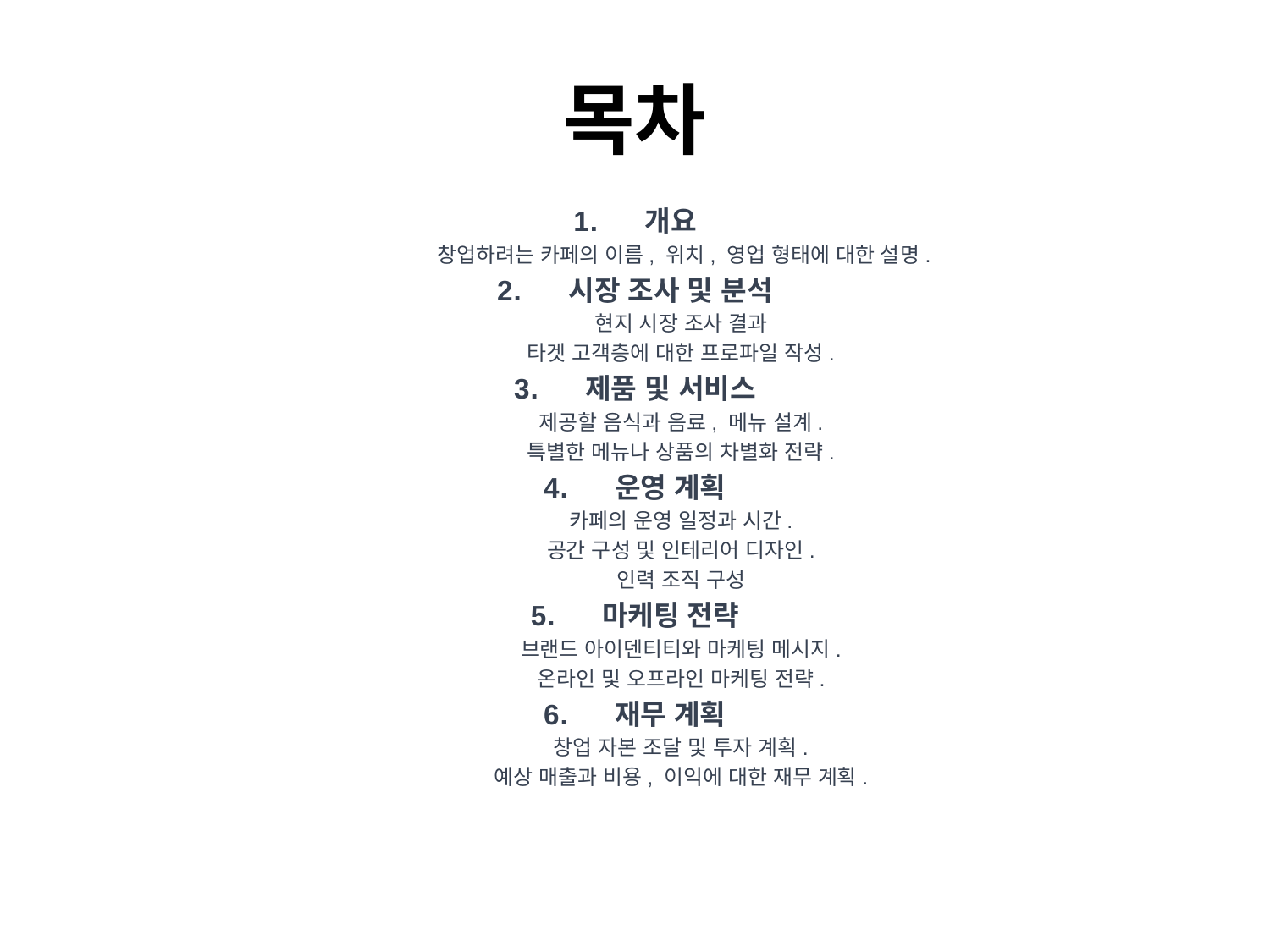

# 목차

개요
     창업하려는 카페의 이름, 위치, 영업 형태에 대한 설명.
시장 조사 및 분석
    현지 시장 조사 결과
    타겟 고객층에 대한 프로파일 작성.
제품 및 서비스
    제공할 음식과 음료, 메뉴 설계.
    특별한 메뉴나 상품의 차별화 전략.
운영 계획
    카페의 운영 일정과 시간.
    공간 구성 및 인테리어 디자인.
    인력 조직 구성
마케팅 전략
    브랜드 아이덴티티와 마케팅 메시지.
    온라인 및 오프라인 마케팅 전략.
재무 계획
    창업 자본 조달 및 투자 계획.
    예상 매출과 비용, 이익에 대한 재무 계획.